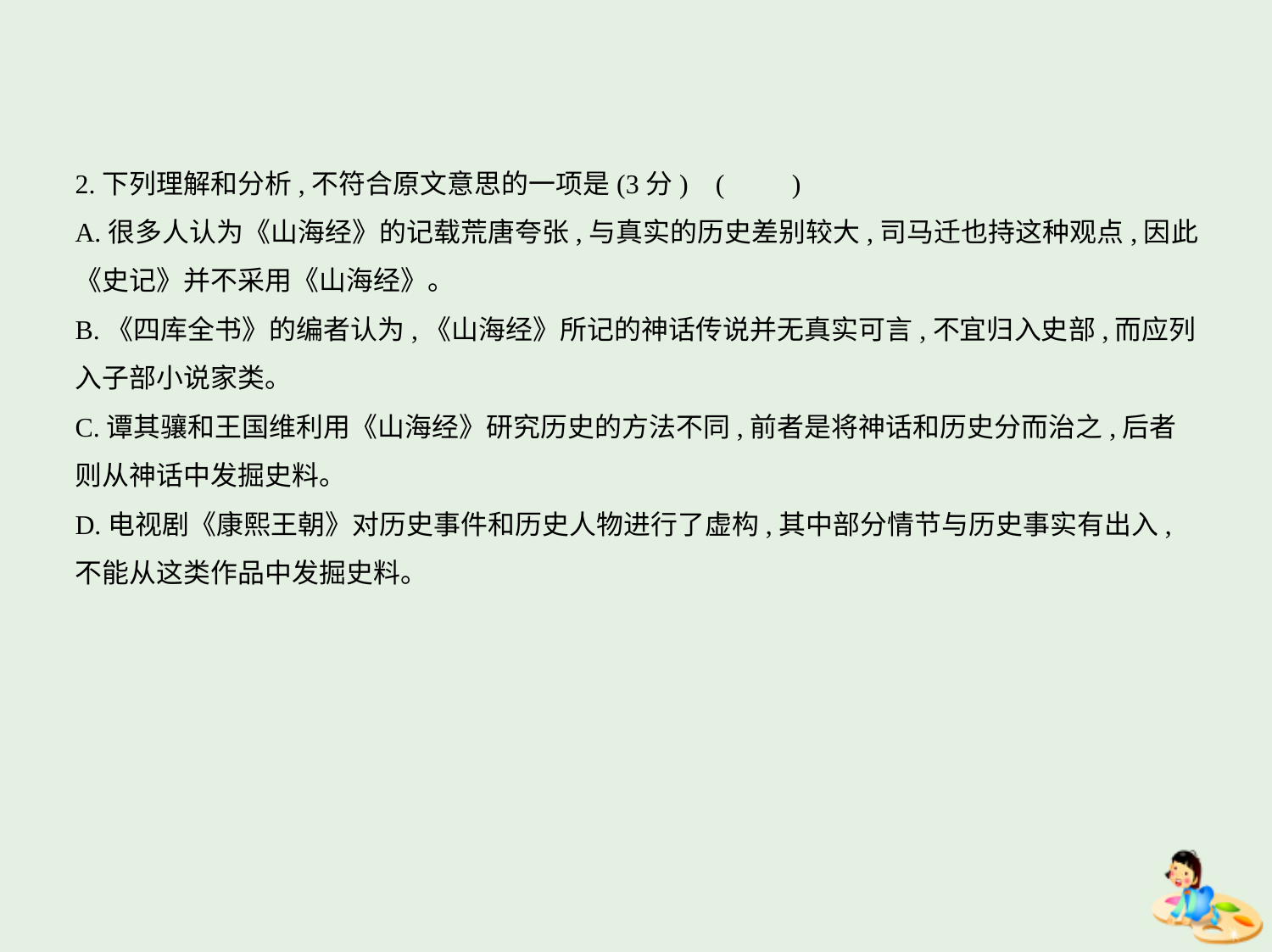

2.下列理解和分析,不符合原文意思的一项是(3分) (　　)
A.很多人认为《山海经》的记载荒唐夸张,与真实的历史差别较大,司马迁也持这种观点,因此
《史记》并不采用《山海经》。
B.《四库全书》的编者认为,《山海经》所记的神话传说并无真实可言,不宜归入史部,而应列
入子部小说家类。
C.谭其骧和王国维利用《山海经》研究历史的方法不同,前者是将神话和历史分而治之,后者
则从神话中发掘史料。
D.电视剧《康熙王朝》对历史事件和历史人物进行了虚构,其中部分情节与历史事实有出入,
不能从这类作品中发掘史料。